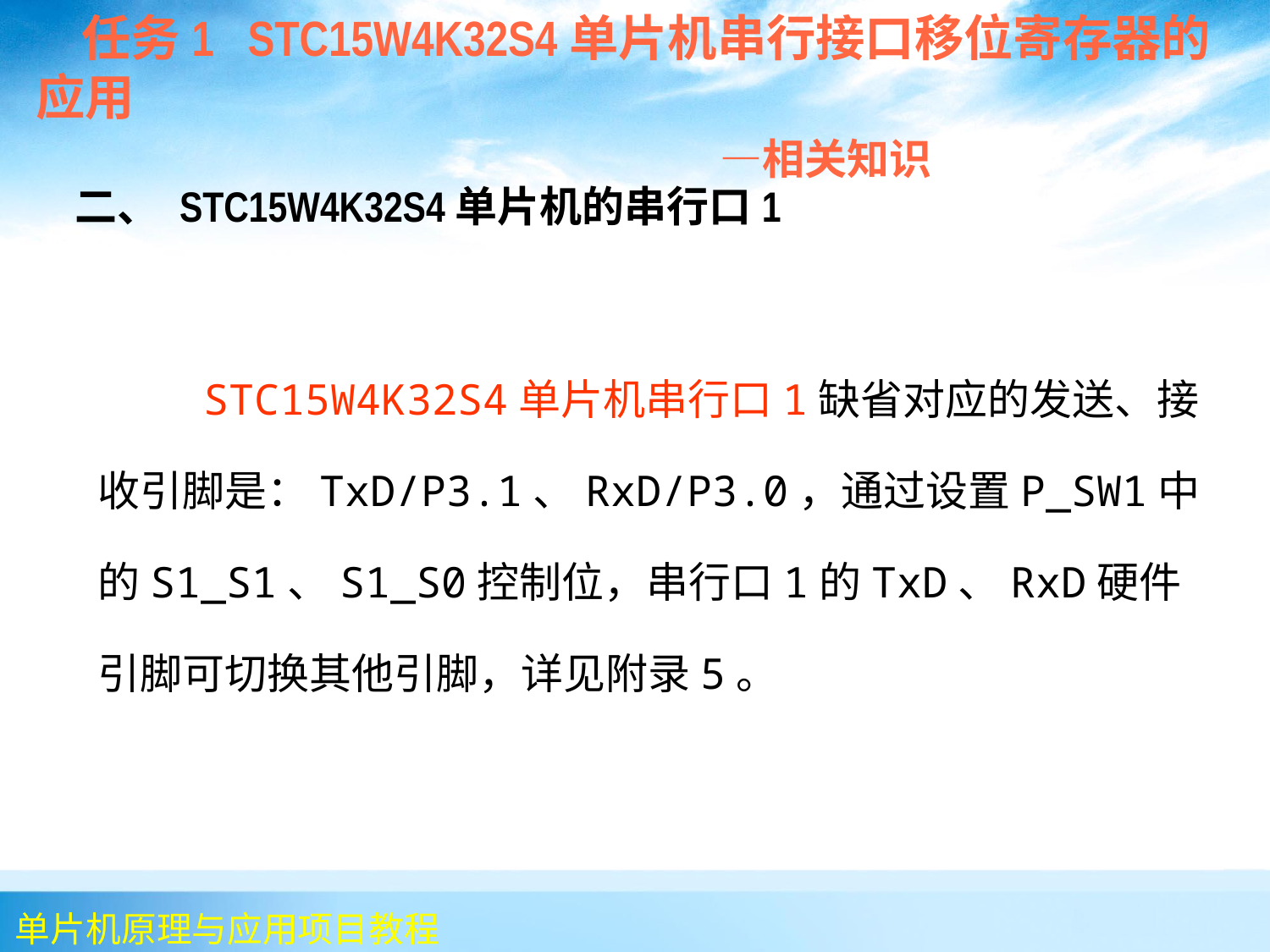

任务1   STC15W4K32S4单片机串行接口移位寄存器的应用
                                                             —相关知识
  二、 STC15W4K32S4单片机的串行口1

     STC15W4K32S4单片机串行口1缺省对应的发送、接收引脚是：TxD/P3.1、RxD/P3.0，通过设置P_SW1中的S1_S1、S1_S0控制位，串行口1的TxD、RxD硬件引脚可切换其他引脚，详见附录5。